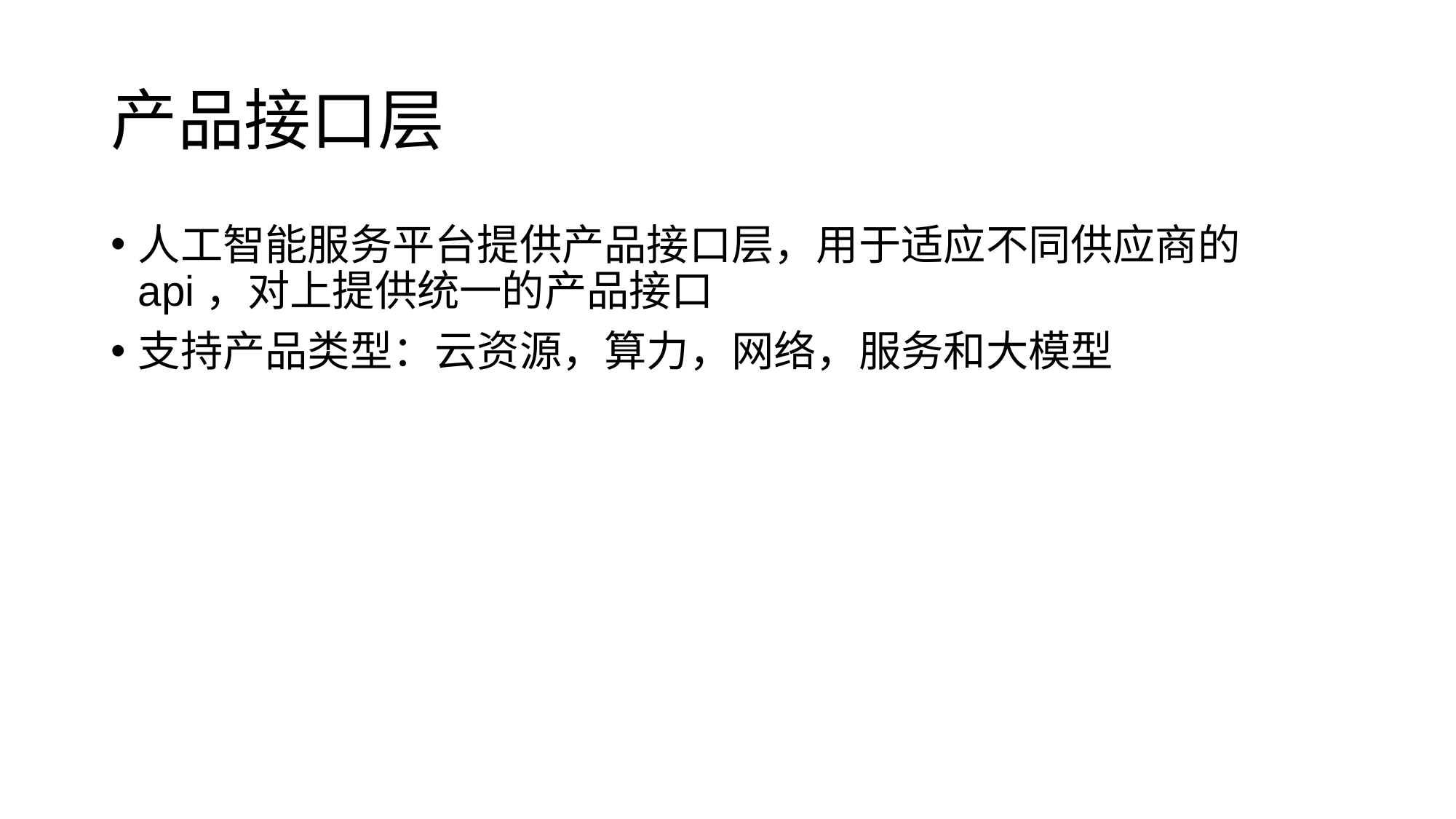

# 产品接口层
人工智能服务平台提供产品接口层，用于适应不同供应商的api，对上提供统一的产品接口
支持产品类型：云资源，算力，网络，服务和大模型